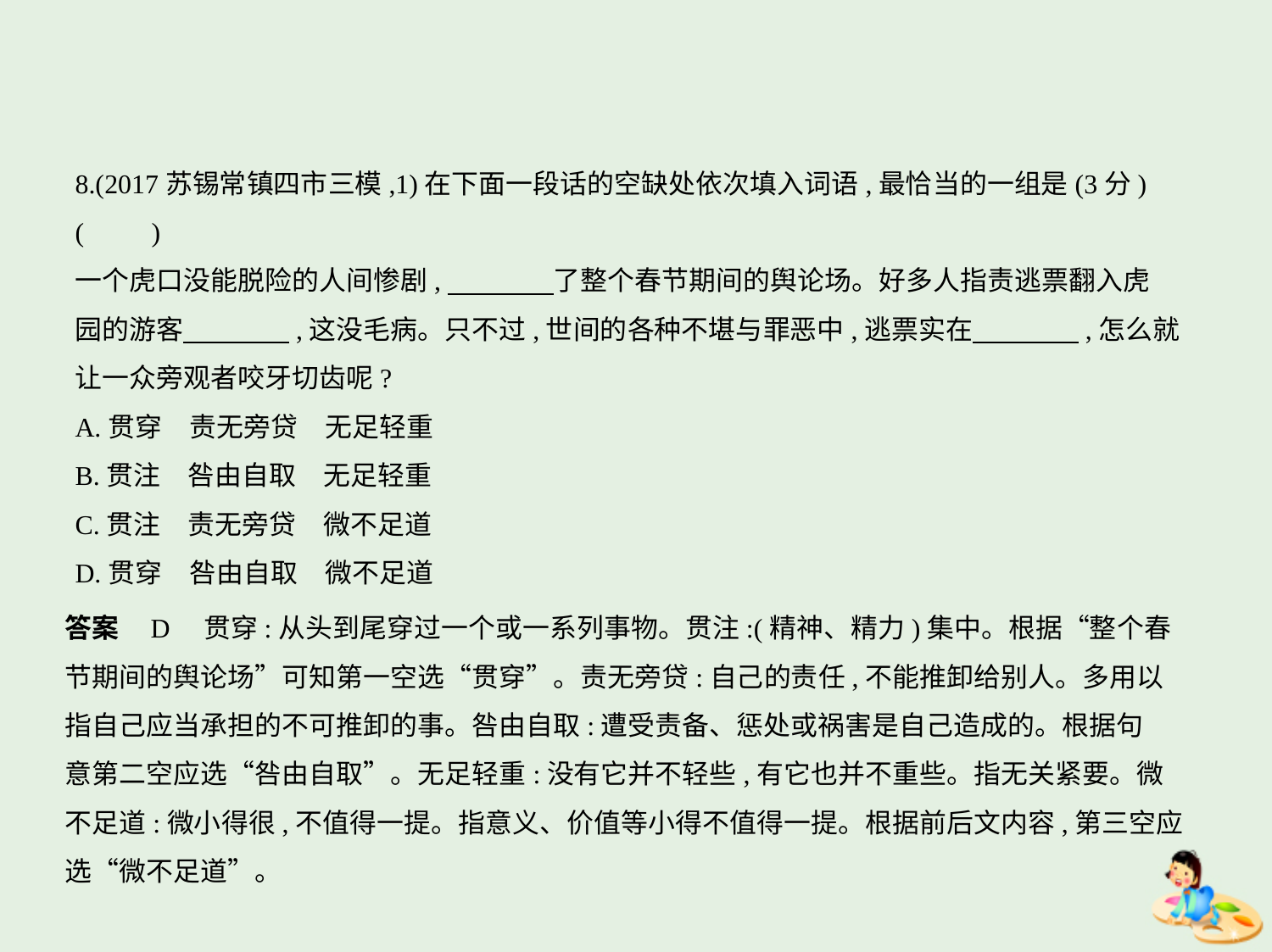

8.(2017苏锡常镇四市三模,1)在下面一段话的空缺处依次填入词语,最恰当的一组是(3分)
(　　)
一个虎口没能脱险的人间惨剧,　　　    了整个春节期间的舆论场。好多人指责逃票翻入虎
园的游客　　　    ,这没毛病。只不过,世间的各种不堪与罪恶中,逃票实在　　　    ,怎么就
让一众旁观者咬牙切齿呢?
A.贯穿　责无旁贷　无足轻重
B.贯注　咎由自取　无足轻重
C.贯注　责无旁贷　微不足道
D.贯穿　咎由自取　微不足道
答案    D　贯穿:从头到尾穿过一个或一系列事物。贯注:(精神、精力)集中。根据“整个春
节期间的舆论场”可知第一空选“贯穿”。责无旁贷:自己的责任,不能推卸给别人。多用以
指自己应当承担的不可推卸的事。咎由自取:遭受责备、惩处或祸害是自己造成的。根据句
意第二空应选“咎由自取”。无足轻重:没有它并不轻些,有它也并不重些。指无关紧要。微
不足道:微小得很,不值得一提。指意义、价值等小得不值得一提。根据前后文内容,第三空应
选“微不足道”。